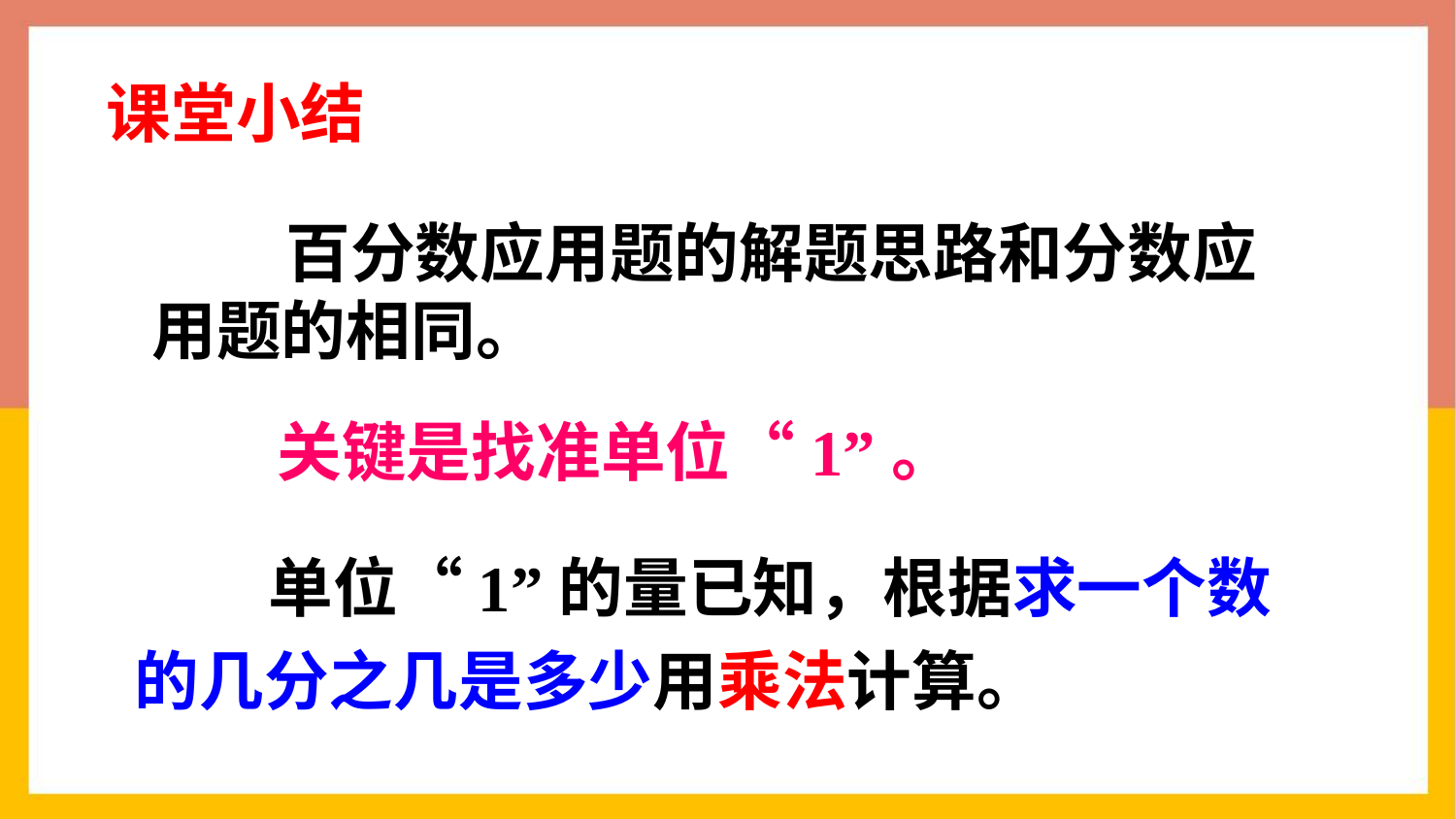

课堂小结
        百分数应用题的解题思路和分数应用题的相同。
关键是找准单位“1”。
        单位“1”的量已知，根据求一个数的几分之几是多少用乘法计算。